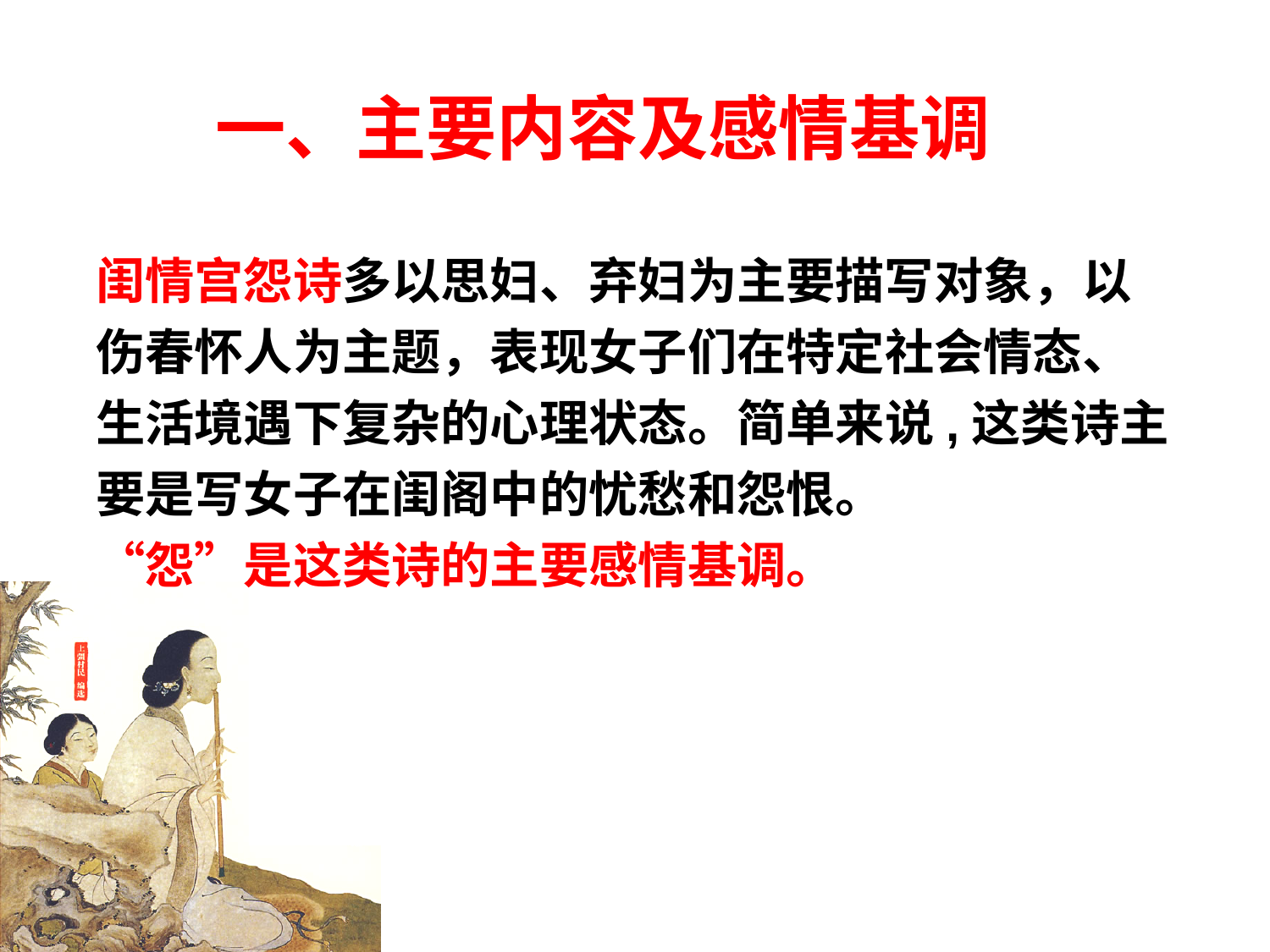

一、主要内容及感情基调
# 闺情宫怨诗多以思妇、弃妇为主要描写对象，以伤春怀人为主题，表现女子们在特定社会情态、生活境遇下复杂的心理状态。简单来说,这类诗主要是写女子在闺阁中的忧愁和怨恨。 “怨”是这类诗的主要感情基调。